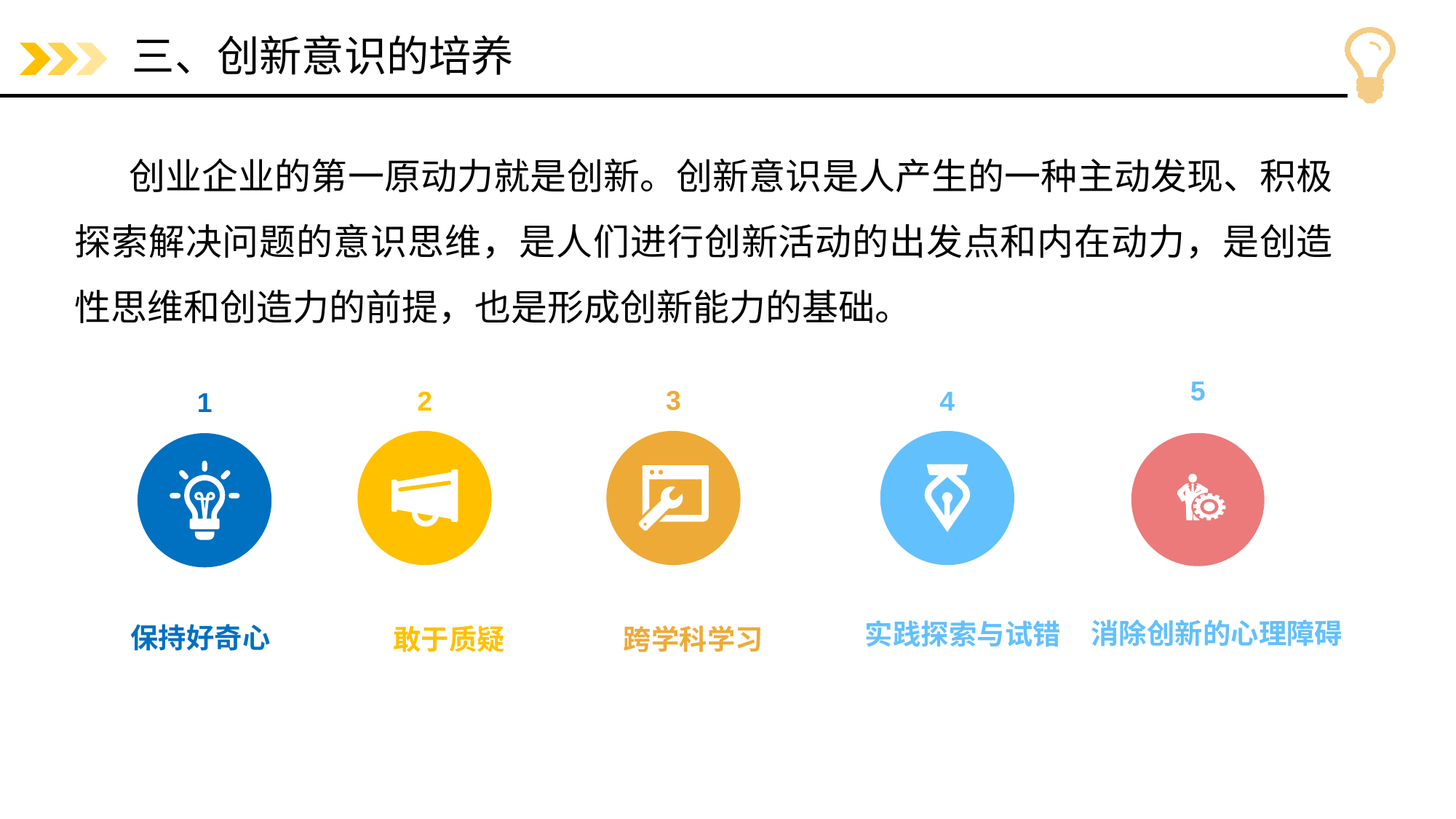

5
# 三、创新意识的培养
创业企业的第一原动力就是创新。创新意识是人产生的一种主动发现、积极探索解决问题的意识思维，是人们进行创新活动的出发点和内在动力，是创造性思维和创造力的前提，也是形成创新能力的基础。
5
3
2
4
1

消除创新的心理障碍
实践探索与试错
保持好奇心
跨学科学习
敢于质疑